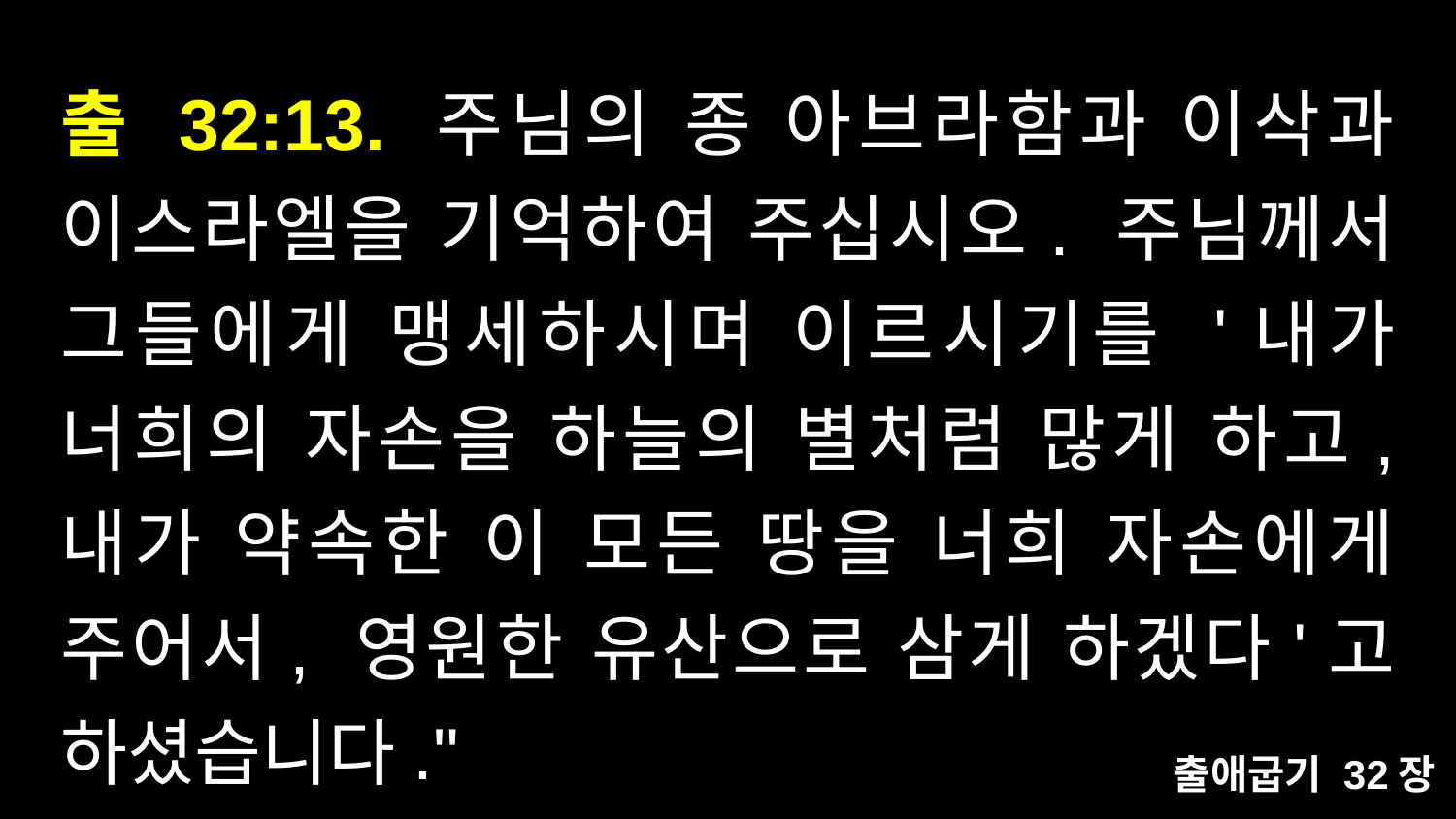

# 출 32:13. 주님의 종 아브라함과 이삭과 이스라엘을 기억하여 주십시오. 주님께서 그들에게 맹세하시며 이르시기를 '내가 너희의 자손을 하늘의 별처럼 많게 하고, 내가 약속한 이 모든 땅을 너희 자손에게 주어서, 영원한 유산으로 삼게 하겠다'고 하셨습니다."
출애굽기 32장